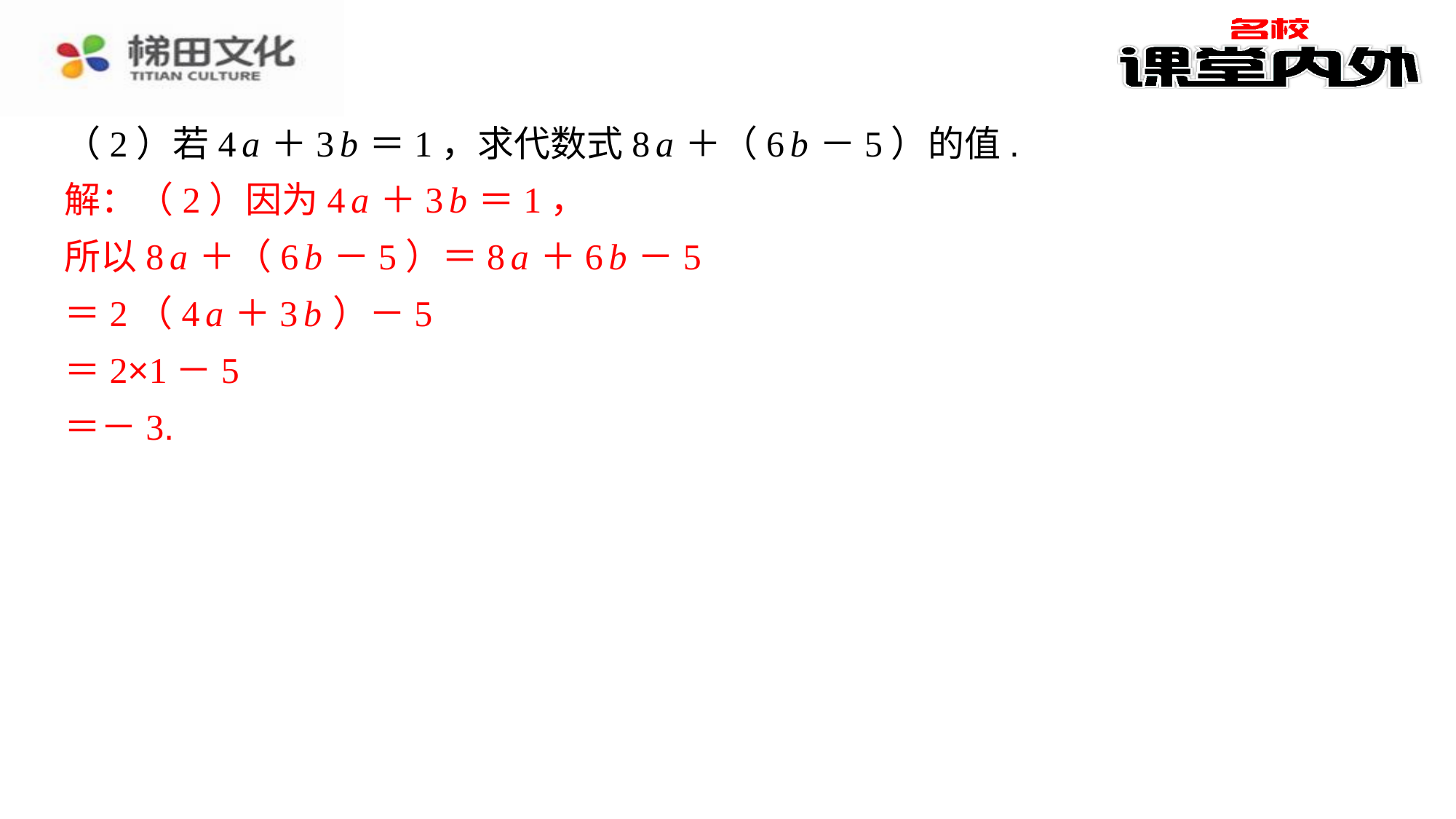

（2）若4 a ＋3 b ＝1，求代数式8 a ＋（6 b －5）的值.
解：（2）因为4 a ＋3 b ＝1，
所以8 a ＋（6 b －5）＝8 a ＋6 b －5
＝2（4 a ＋3 b ）－5
＝2×1－5
＝－3.
解：（2）因为4 a ＋3 b ＝1，
所以8 a ＋（6 b －5）＝8 a ＋6 b －5
＝2（4 a ＋3 b ）－5
＝2×1－5
＝－3.